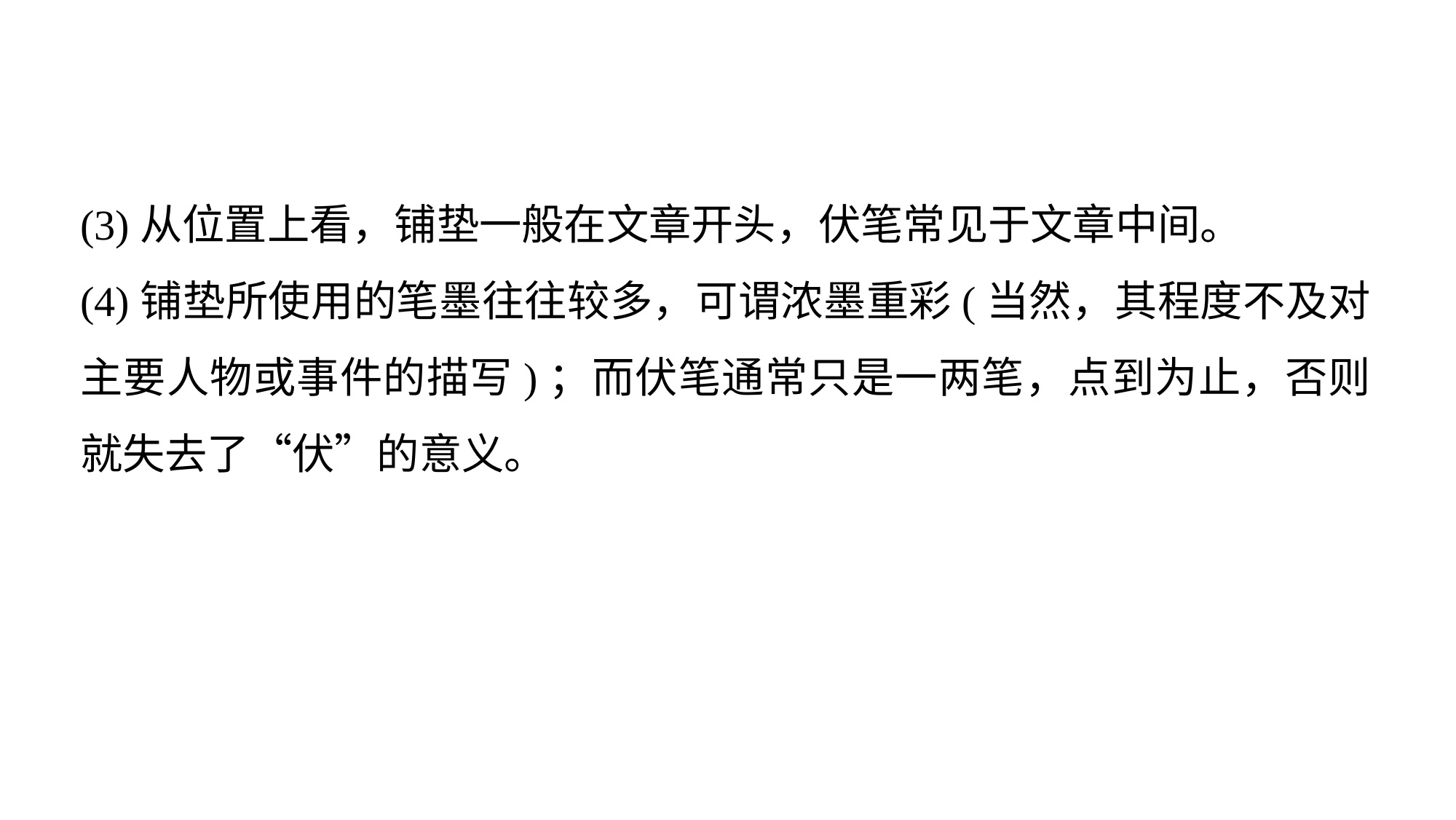

(3)从位置上看，铺垫一般在文章开头，伏笔常见于文章中间。
(4)铺垫所使用的笔墨往往较多，可谓浓墨重彩(当然，其程度不及对主要人物或事件的描写)；而伏笔通常只是一两笔，点到为止，否则就失去了“伏”的意义。